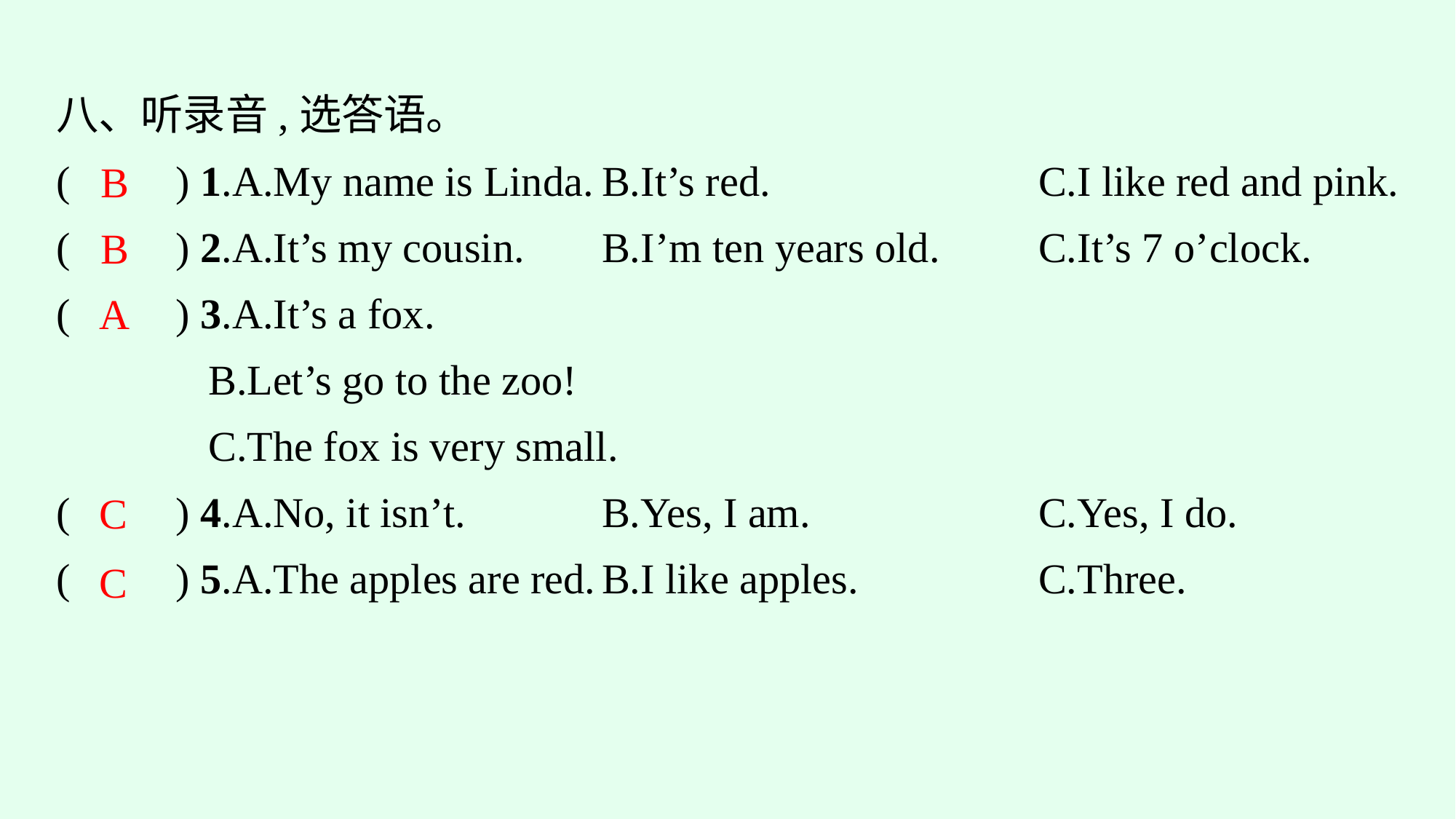

八、听录音,选答语。
(　　) 1.A.My name is Linda.	B.It’s red.　　　　	C.I like red and pink.
(　　) 2.A.It’s my cousin.		B.I’m ten years old.	C.It’s 7 o’clock.
(　　) 3.A.It’s a fox.
	 B.Let’s go to the zoo!
	 C.The fox is very small.
(　　) 4.A.No, it isn’t.		B.Yes, I am.			C.Yes, I do.
(　　) 5.A.The apples are red.	B.I like apples.		C.Three.
B
B
A
C
C